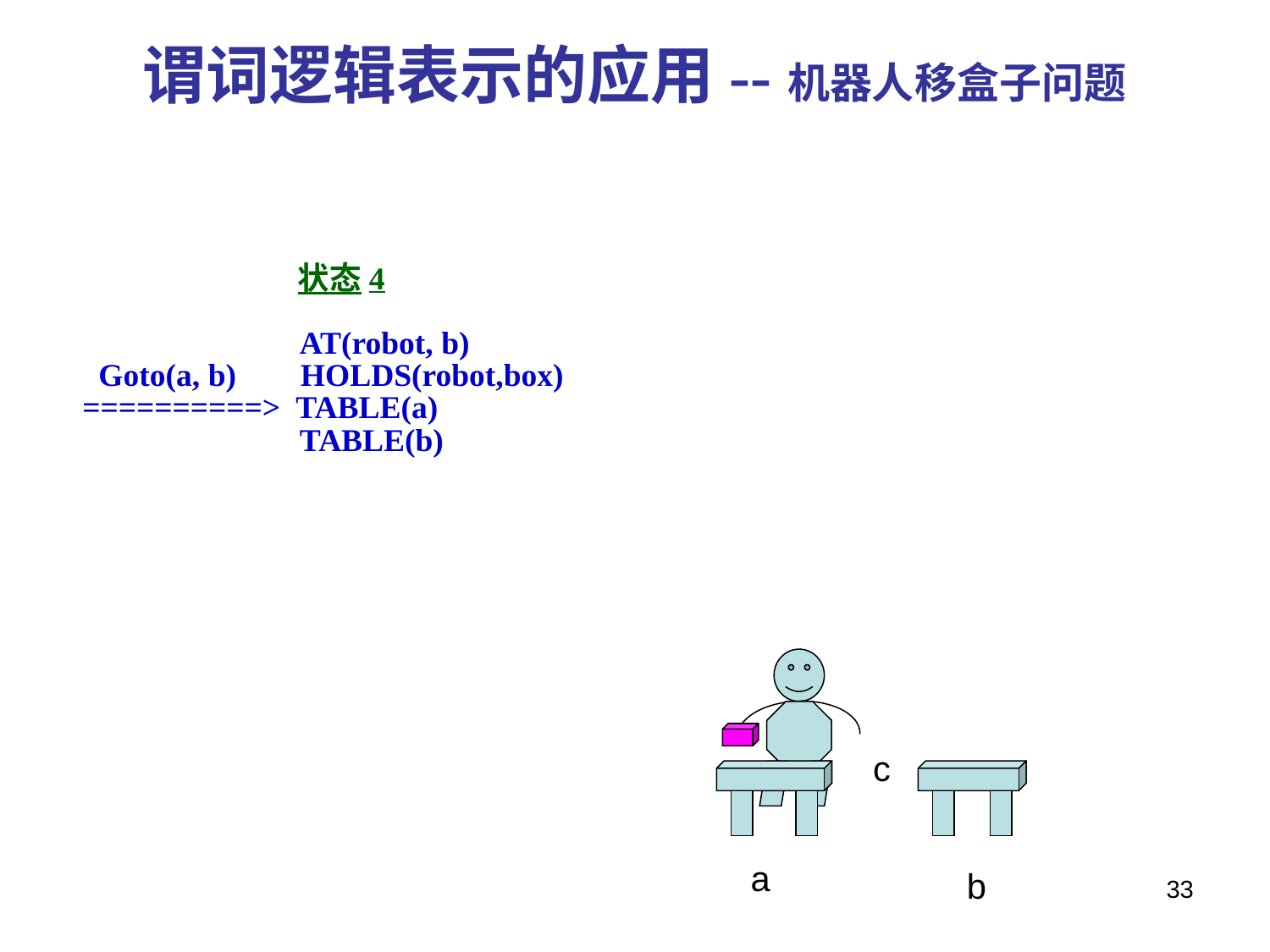

# 谓词逻辑表示的应用--机器人移盒子问题
                              状态4

                            AT(robot, b)
   Goto(a, b)        HOLDS(robot,box)
 ==========>  TABLE(a)
                            TABLE(b)

c

a
b
33